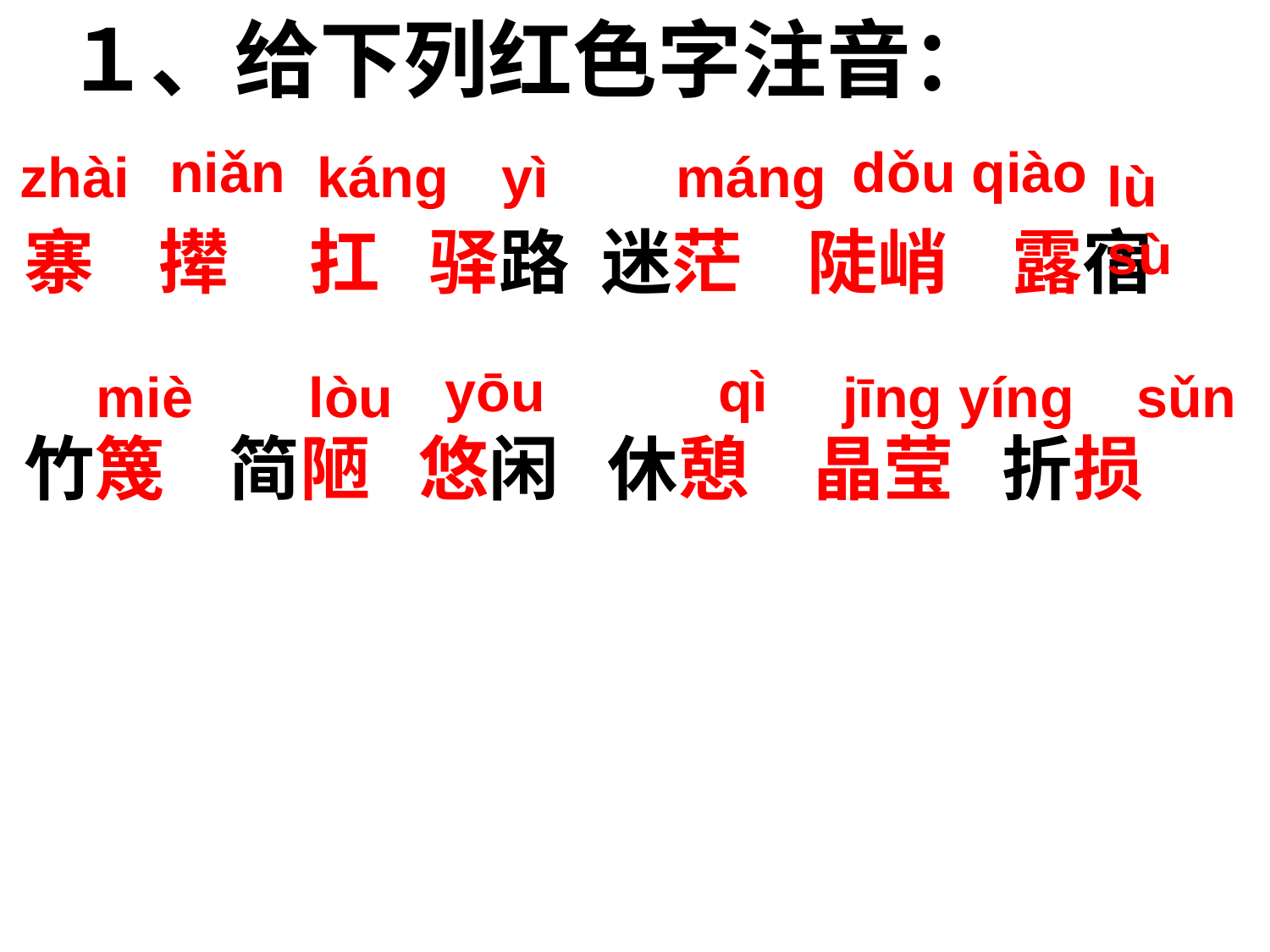

１、给下列红色字注音：
niǎn
dǒu qiào
zhài
káng
yì
máng
lù sù
寨    撵     扛   驿路  迷茫    陡峭    露宿

竹篾    简陋   悠闲   休憩    晶莹   折损
yōu
qì
 miè
lòu
jīng yíng
sǔn